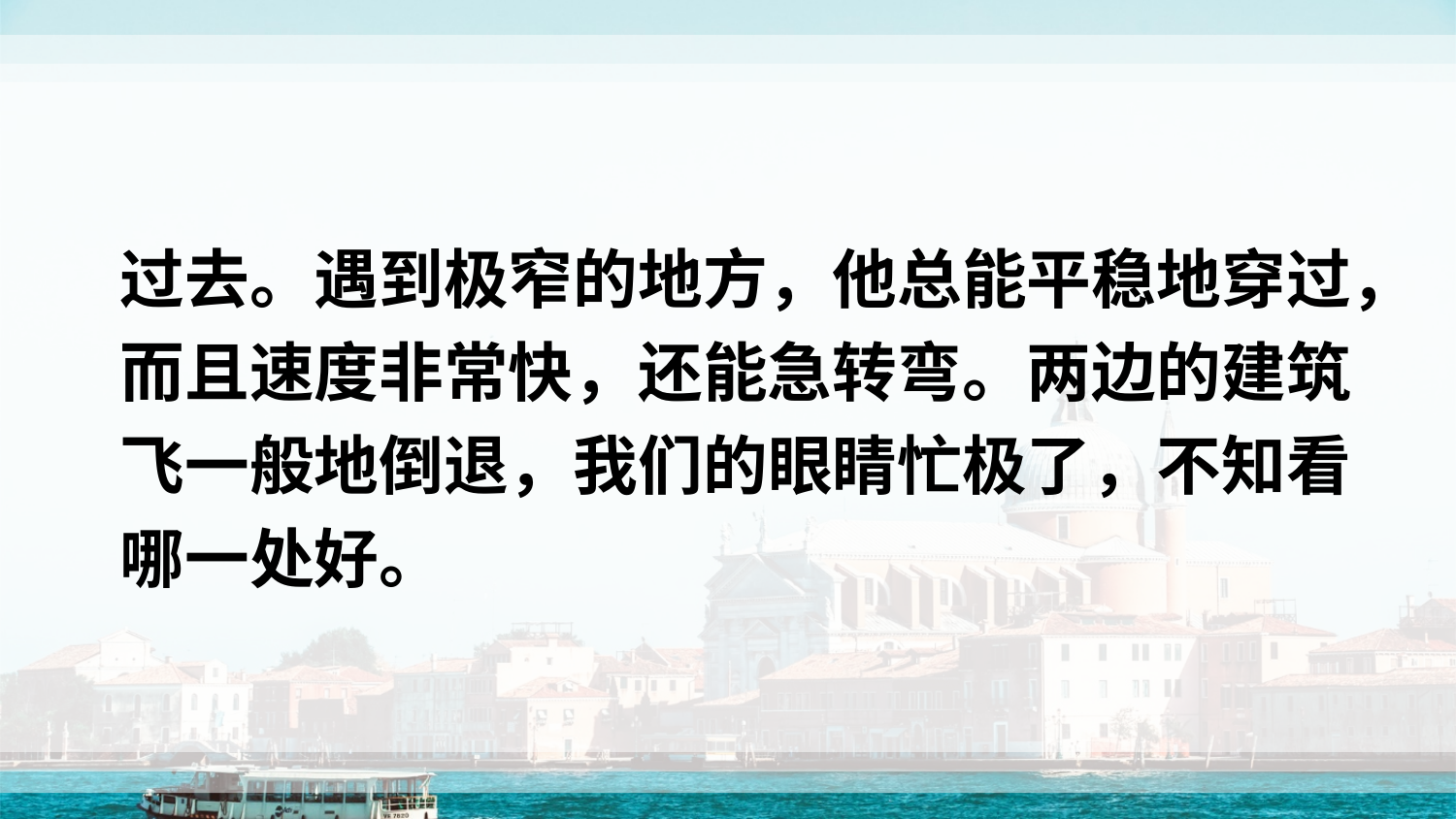

过去。遇到极窄的地方，他总能平稳地穿过，而且速度非常快，还能急转弯。两边的建筑飞一般地倒退，我们的眼睛忙极了，不知看哪一处好。